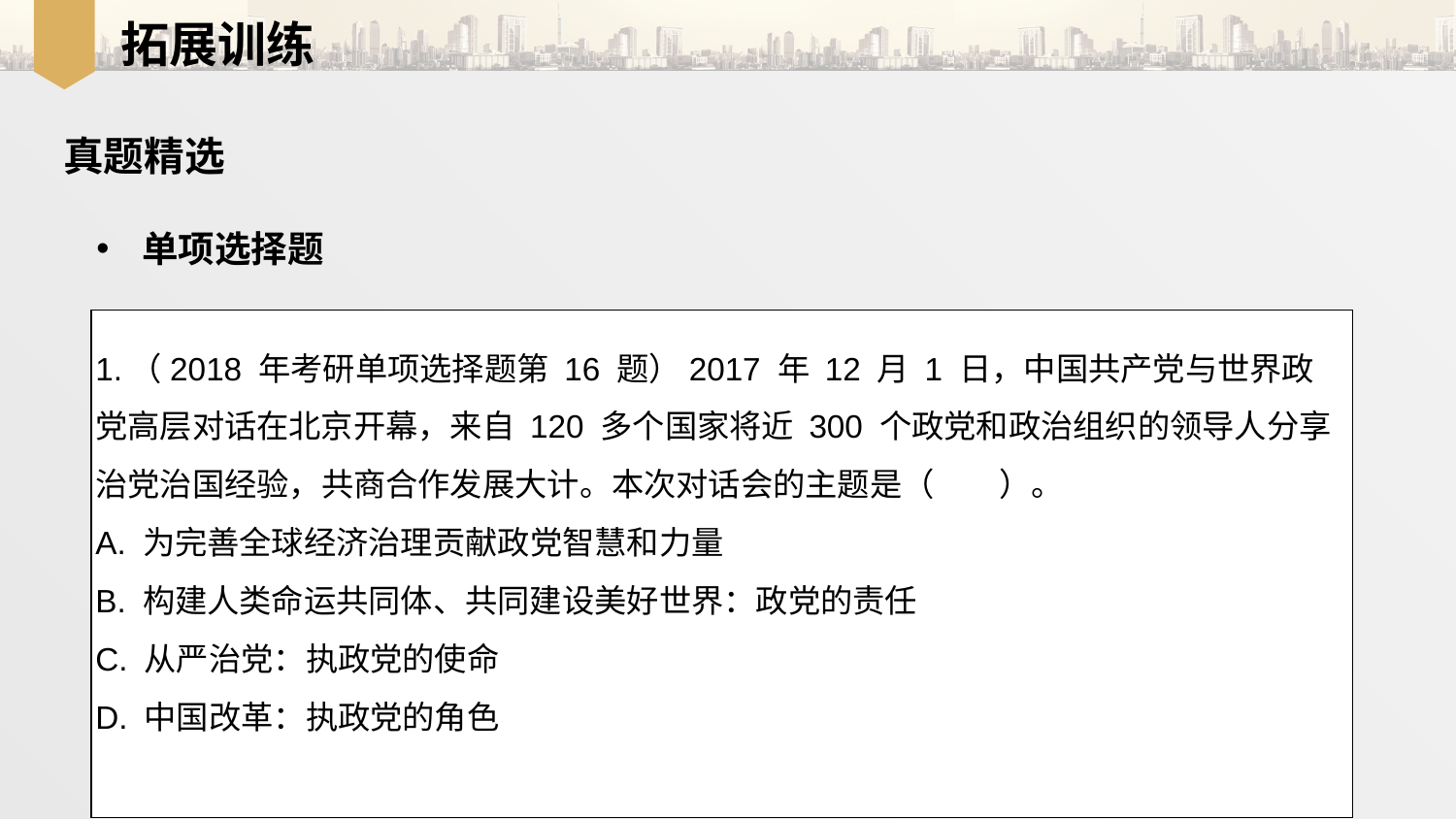

拓展训练
真题精选
单项选择题

1.（2018 年考研单项选择题第 16 题）2017 年 12 月 1 日，中国共产党与世界政党高层对话在北京开幕，来自 120 多个国家将近 300 个政党和政治组织的领导人分享治党治国经验，共商合作发展大计。本次对话会的主题是（　　）。
A. 为完善全球经济治理贡献政党智慧和力量
B. 构建人类命运共同体、共同建设美好世界：政党的责任
C. 从严治党：执政党的使命
D. 中国改革：执政党的角色